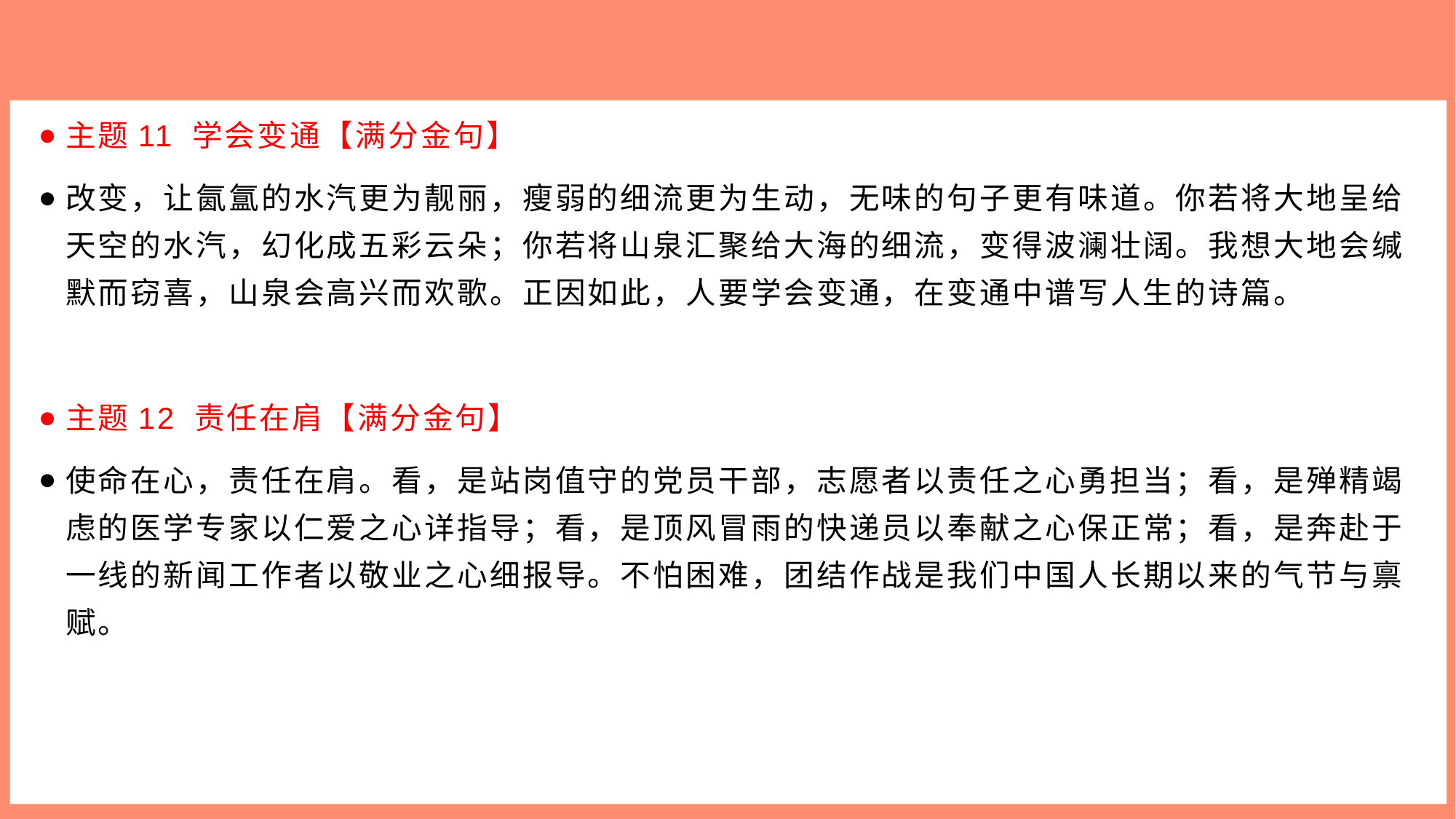

主题11 学会变通【满分金句】
改变，让氤氲的水汽更为靓丽，瘦弱的细流更为生动，无味的句子更有味道。你若将大地呈给天空的水汽，幻化成五彩云朵；你若将山泉汇聚给大海的细流，变得波澜壮阔。我想大地会缄默而窃喜，山泉会高兴而欢歌。正因如此，人要学会变通，在变通中谱写人生的诗篇。

主题12 责任在肩【满分金句】
使命在心，责任在肩。看，是站岗值守的党员干部，志愿者以责任之心勇担当；看，是殚精竭虑的医学专家以仁爱之心详指导；看，是顶风冒雨的快递员以奉献之心保正常；看，是奔赴于一线的新闻工作者以敬业之心细报导。不怕困难，团结作战是我们中国人长期以来的气节与禀赋。